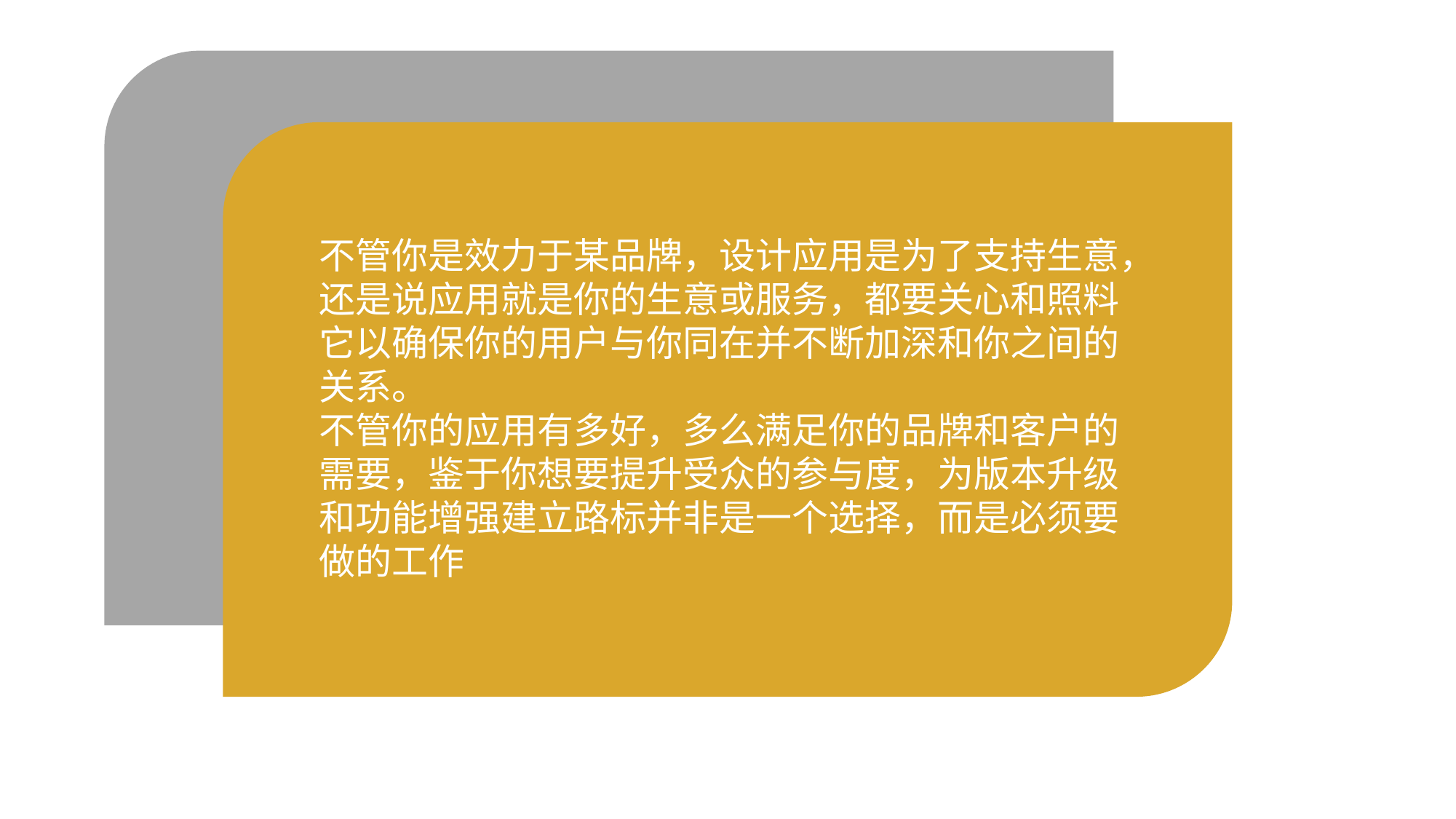

不管你是效力于某品牌，设计应用是为了支持生意，还是说应用就是你的生意或服务，都要关心和照料它以确保你的用户与你同在并不断加深和你之间的关系。
不管你的应用有多好，多么满足你的品牌和客户的需要，鉴于你想要提升受众的参与度，为版本升级和功能增强建立路标并非是一个选择，而是必须要做的工作